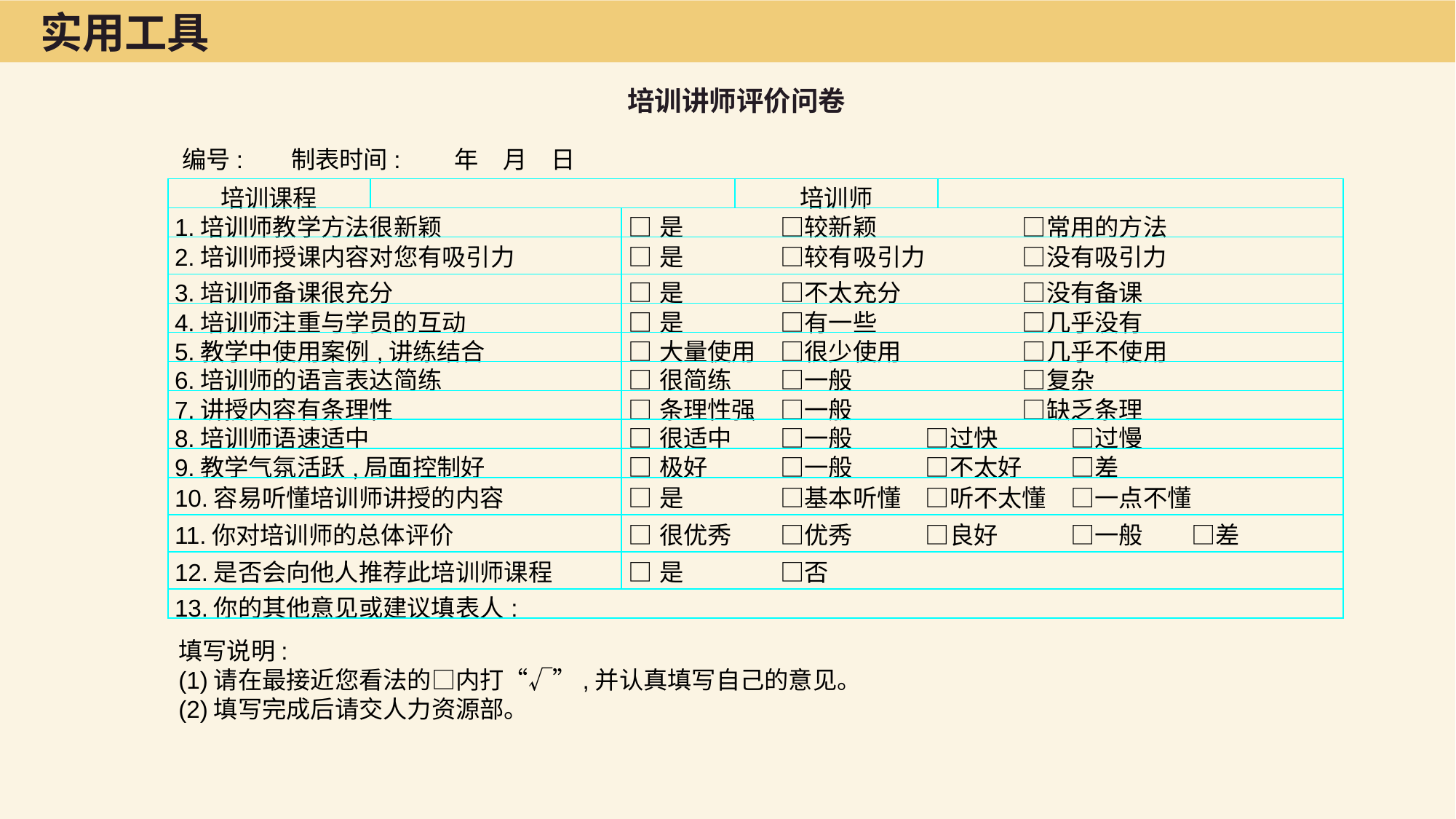

实用工具
培训讲师评价问卷
编号:	制表时间:　　年　月　日
| 培训课程 |  |  | 培训师 |  |
| --- | --- | --- | --- | --- |
| 1.培训师教学方法很新颖 |  | □是　　　　□较新颖　　　　　　□常用的方法 |  |  |
| 2.培训师授课内容对您有吸引力 |  | □是　　　　□较有吸引力　　　　□没有吸引力 |  |  |
| 3.培训师备课很充分 |  | □是　　　　□不太充分　　　　　□没有备课 |  |  |
| 4.培训师注重与学员的互动 |  | □是　　　　□有一些　　　　　　□几乎没有 |  |  |
| 5.教学中使用案例,讲练结合 |  | □大量使用　□很少使用　　　　　□几乎不使用 |  |  |
| 6.培训师的语言表达简练 |  | □很简练　　□一般　　　　　　　□复杂 |  |  |
| 7.讲授内容有条理性 |  | □条理性强　□一般　　　　　　　□缺乏条理 |  |  |
| 8.培训师语速适中 |  | □很适中　　□一般　　　□过快　　　□过慢 |  |  |
| 9.教学气氛活跃,局面控制好 |  | □极好　　　□一般　　　□不太好　　□差 |  |  |
| 10.容易听懂培训师讲授的内容 |  | □是　　　　□基本听懂　□听不太懂　□一点不懂 |  |  |
| 11.你对培训师的总体评价 |  | □很优秀　　□优秀　　　□良好　　　□一般　　□差 |  |  |
| 12.是否会向他人推荐此培训师课程 |  | □是　　　　□否 |  |  |
| 13.你的其他意见或建议填表人: |  |  |  |  |
填写说明:
(1)请在最接近您看法的□内打“√”,并认真填写自己的意见。
(2)填写完成后请交人力资源部。